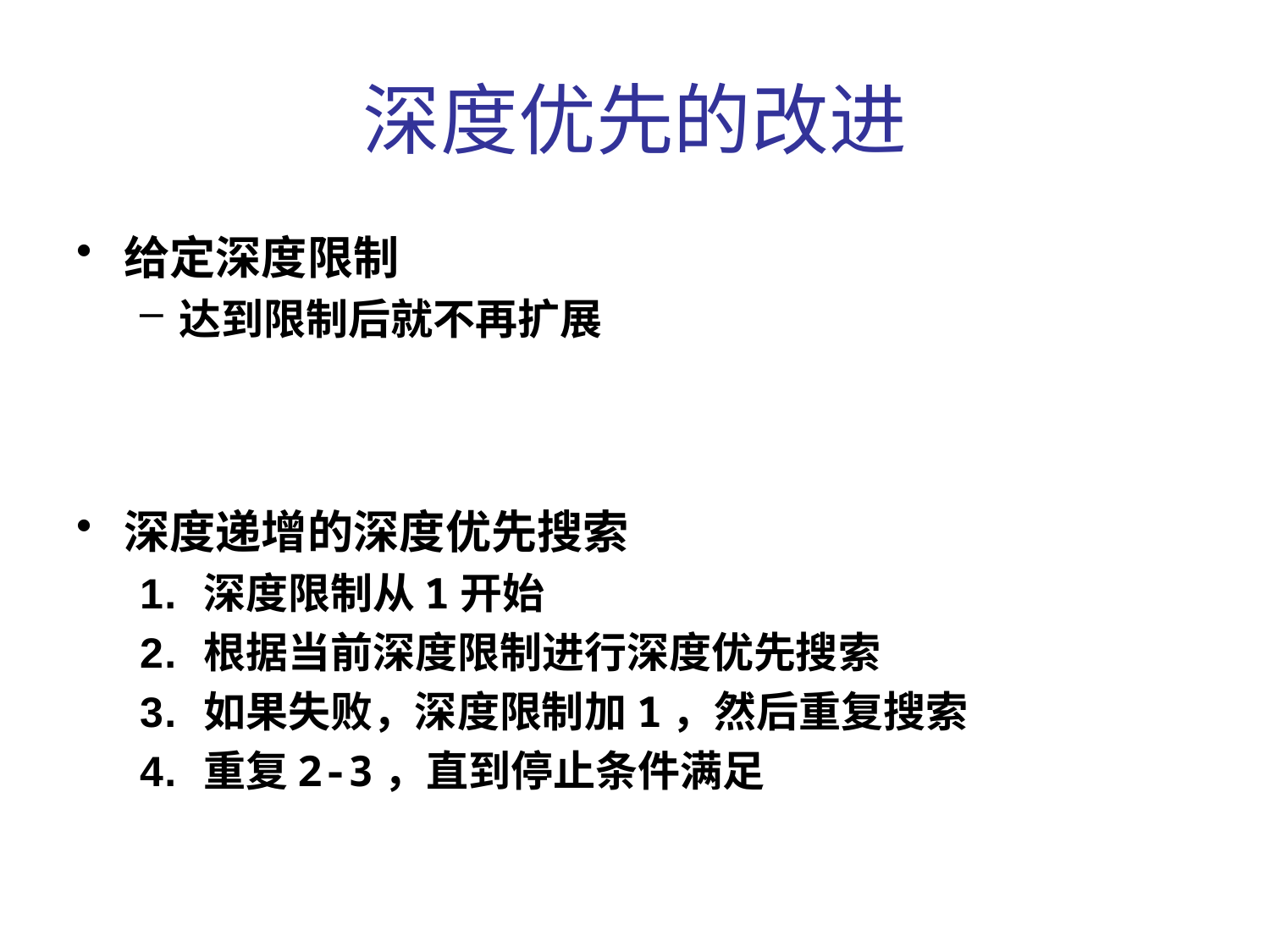

# 深度优先的改进
给定深度限制
达到限制后就不再扩展

深度递增的深度优先搜索
深度限制从1开始
根据当前深度限制进行深度优先搜索
如果失败，深度限制加1，然后重复搜索
重复2-3，直到停止条件满足